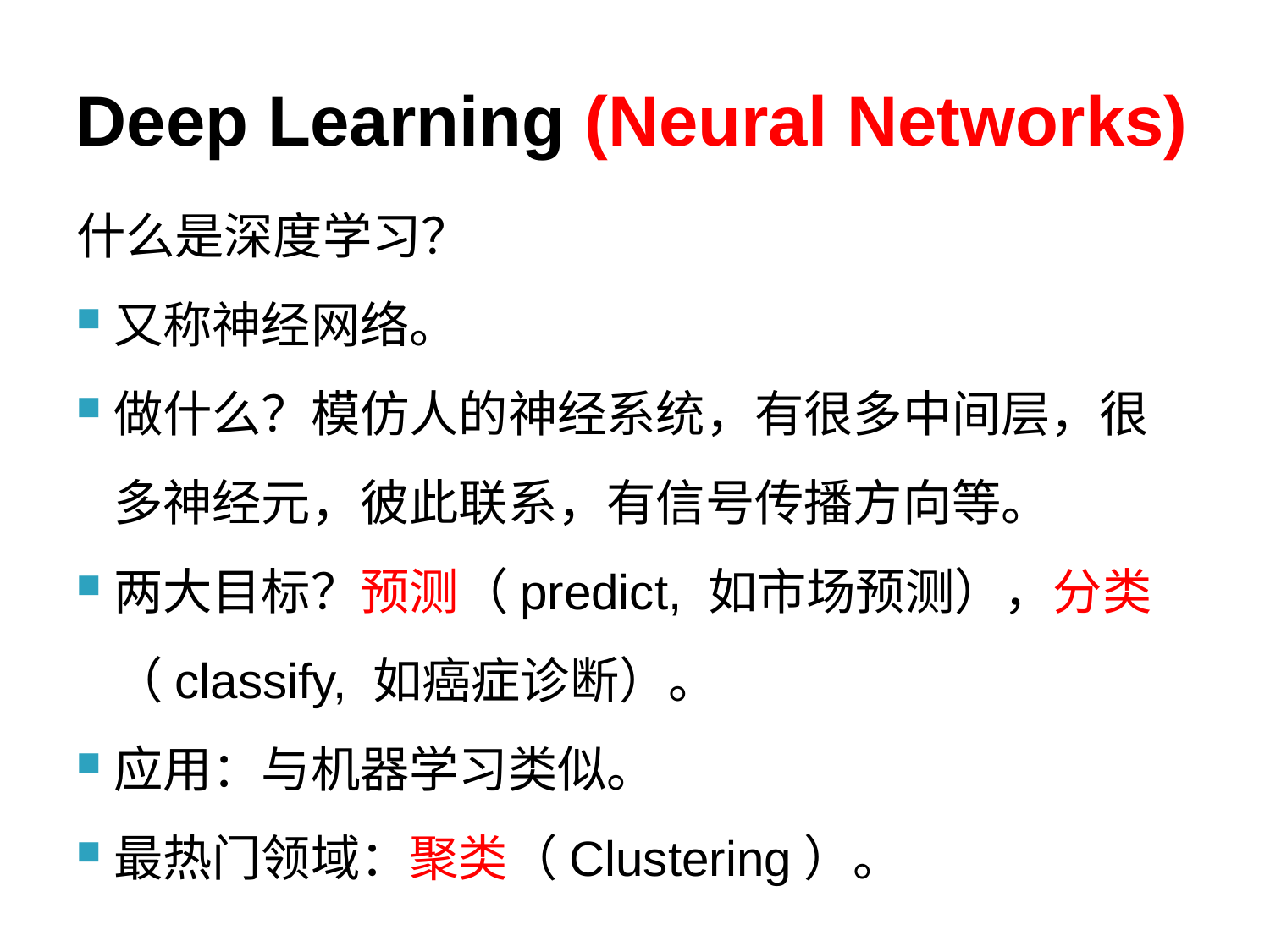

# Deep Learning (Neural Networks)
什么是深度学习？
又称神经网络。
做什么？模仿人的神经系统，有很多中间层，很多神经元，彼此联系，有信号传播方向等。
两大目标？预测（predict, 如市场预测），分类（classify, 如癌症诊断）。
应用：与机器学习类似。
最热门领域：聚类（Clustering）。